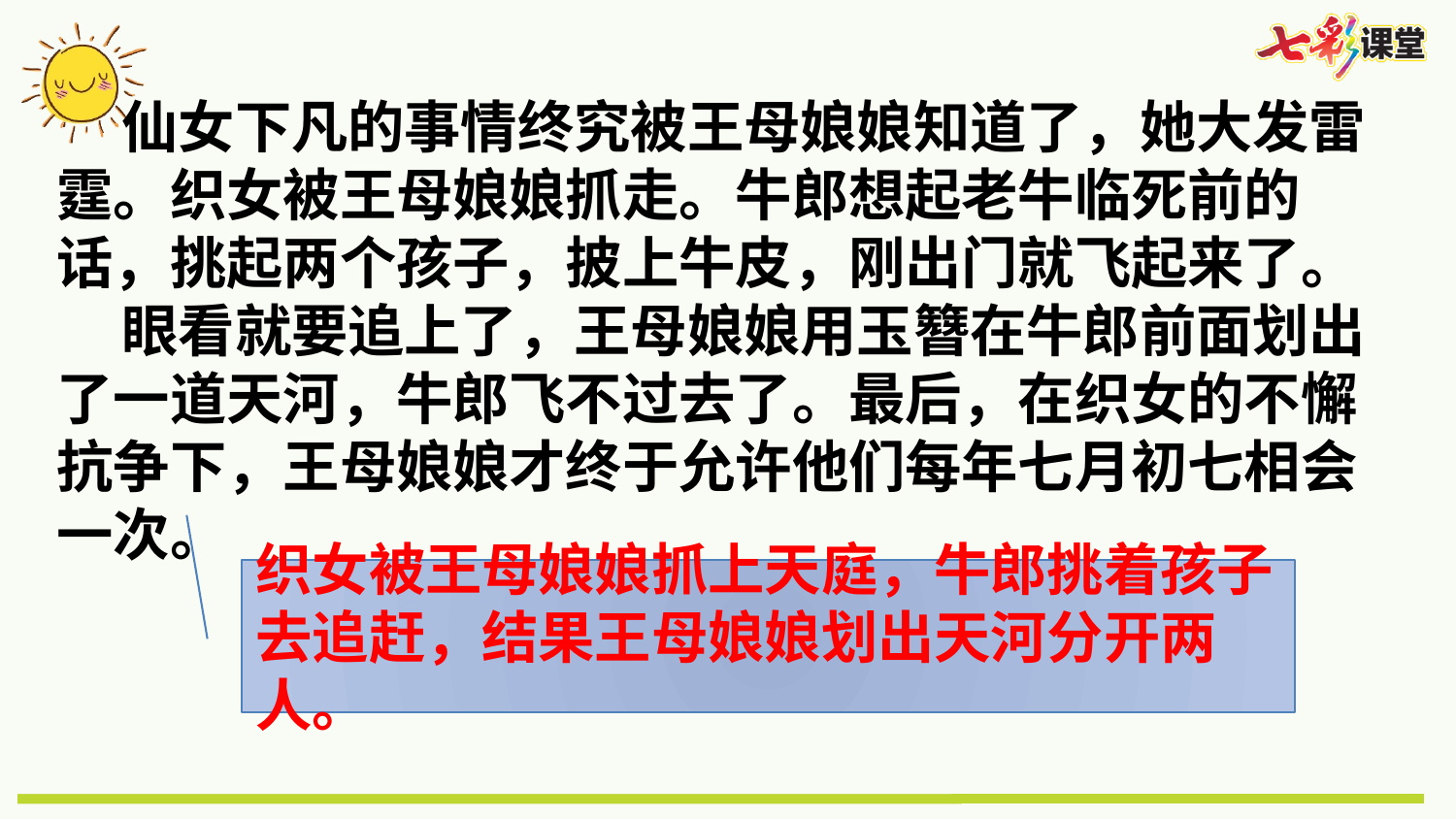

仙女下凡的事情终究被王母娘娘知道了，她大发雷霆。织女被王母娘娘抓走。牛郎想起老牛临死前的话，挑起两个孩子，披上牛皮，刚出门就飞起来了。
    眼看就要追上了，王母娘娘用玉簪在牛郎前面划出了一道天河，牛郎飞不过去了。最后，在织女的不懈抗争下，王母娘娘才终于允许他们每年七月初七相会一次。
织女被王母娘娘抓上天庭，牛郎挑着孩子去追赶，结果王母娘娘划出天河分开两人。